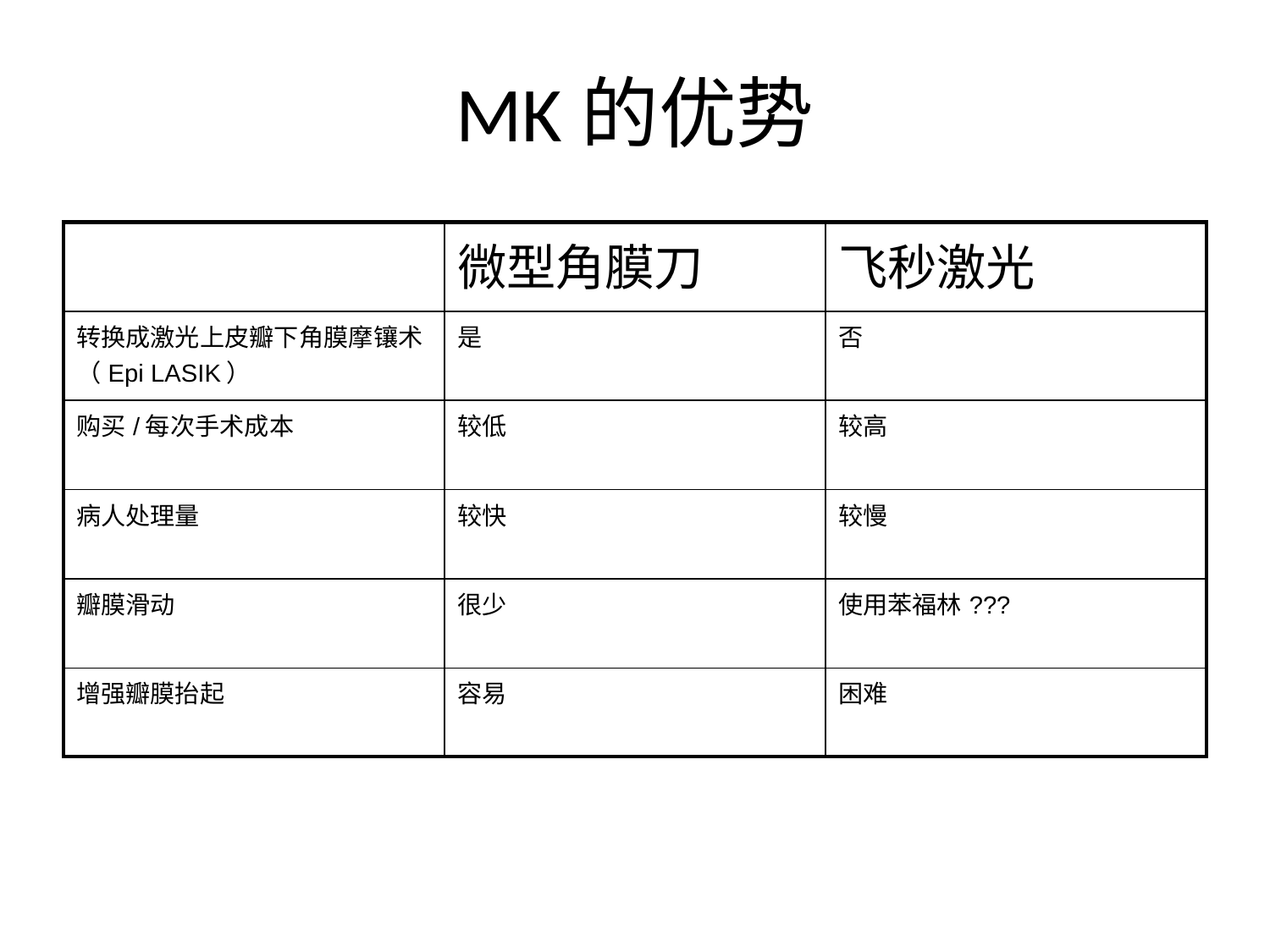

# MK的优势
|  | 微型角膜刀 | 飞秒激光 |
| --- | --- | --- |
| 转换成激光上皮瓣下角膜摩镶术（Epi LASIK） | 是 | 否 |
| 购买/每次手术成本 | 较低 | 较高 |
| 病人处理量 | 较快 | 较慢 |
| 瓣膜滑动 | 很少 | 使用苯福林??? |
| 增强瓣膜抬起 | 容易 | 困难 |